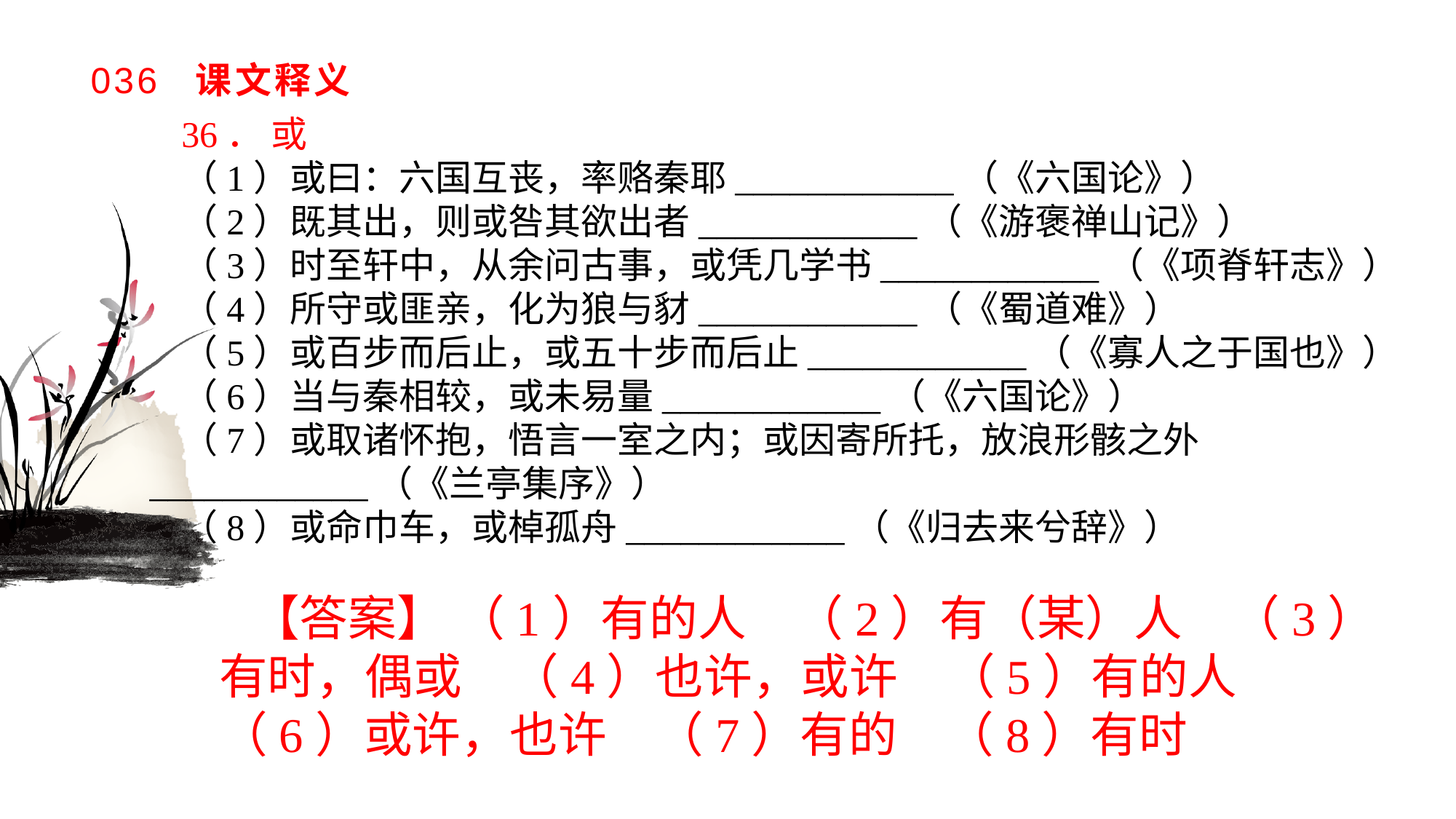

# 036  课文释义
36． 或
（1）或曰：六国互丧，率赂秦耶____________（《六国论》）（2）既其出，则或咎其欲出者____________（《游褒禅山记》）（3）时至轩中，从余问古事，或凭几学书____________（《项脊轩志》）（4）所守或匪亲，化为狼与豺____________（《蜀道难》）（5）或百步而后止，或五十步而后止____________（《寡人之于国也》）（6）当与秦相较，或未易量____________（《六国论》）（7）或取诸怀抱，悟言一室之内；或因寄所托，放浪形骸之外____________（《兰亭集序》）（8）或命巾车，或棹孤舟____________（《归去来兮辞》）
【答案】 （1）有的人　（2）有（某）人　（3）有时，偶或　（4）也许，或许　（5）有的人　（6）或许，也许　（7）有的　（8）有时